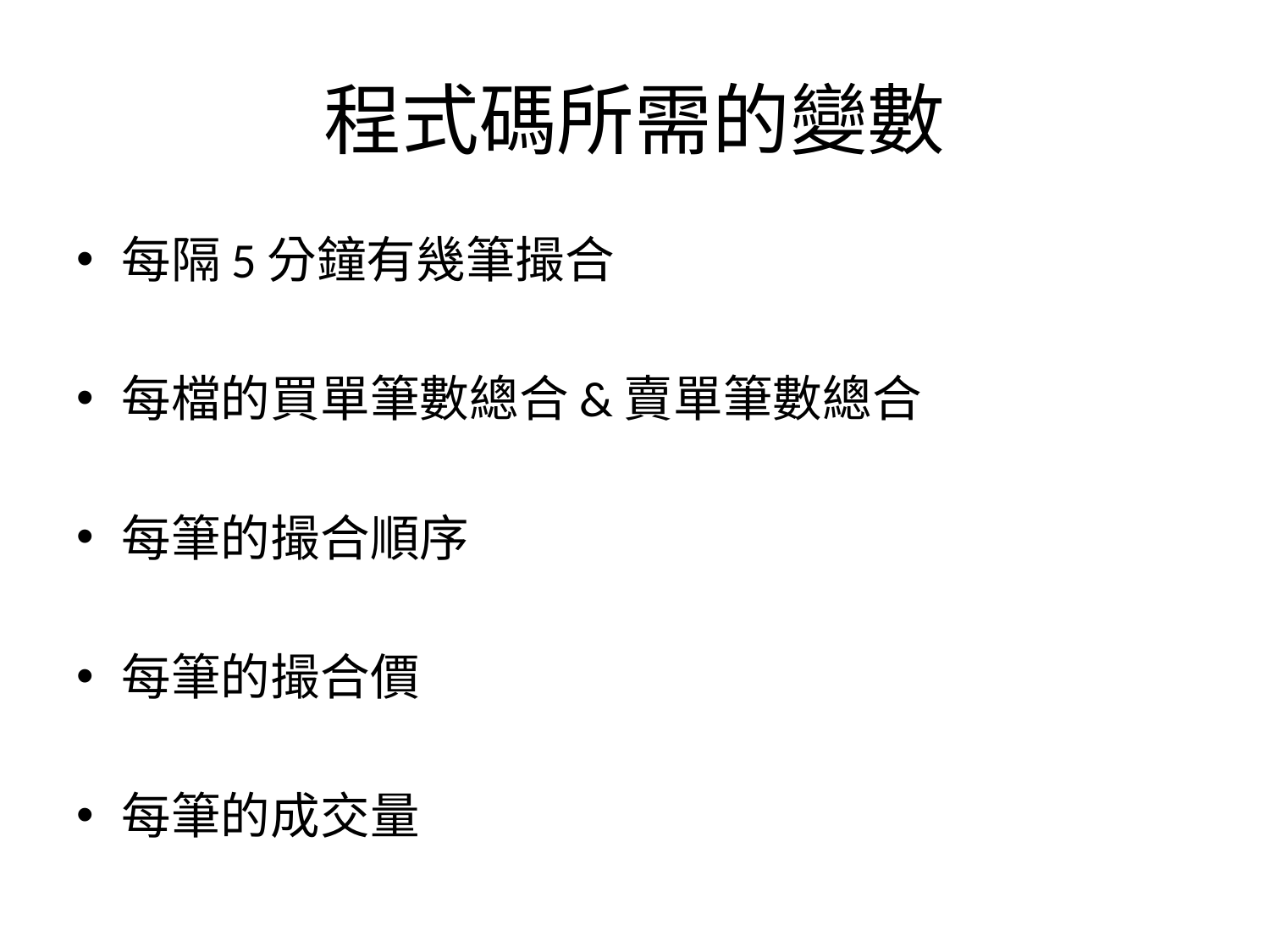

# 程式碼所需的變數
每隔5分鐘有幾筆撮合

每檔的買單筆數總合&賣單筆數總合

每筆的撮合順序

每筆的撮合價

每筆的成交量